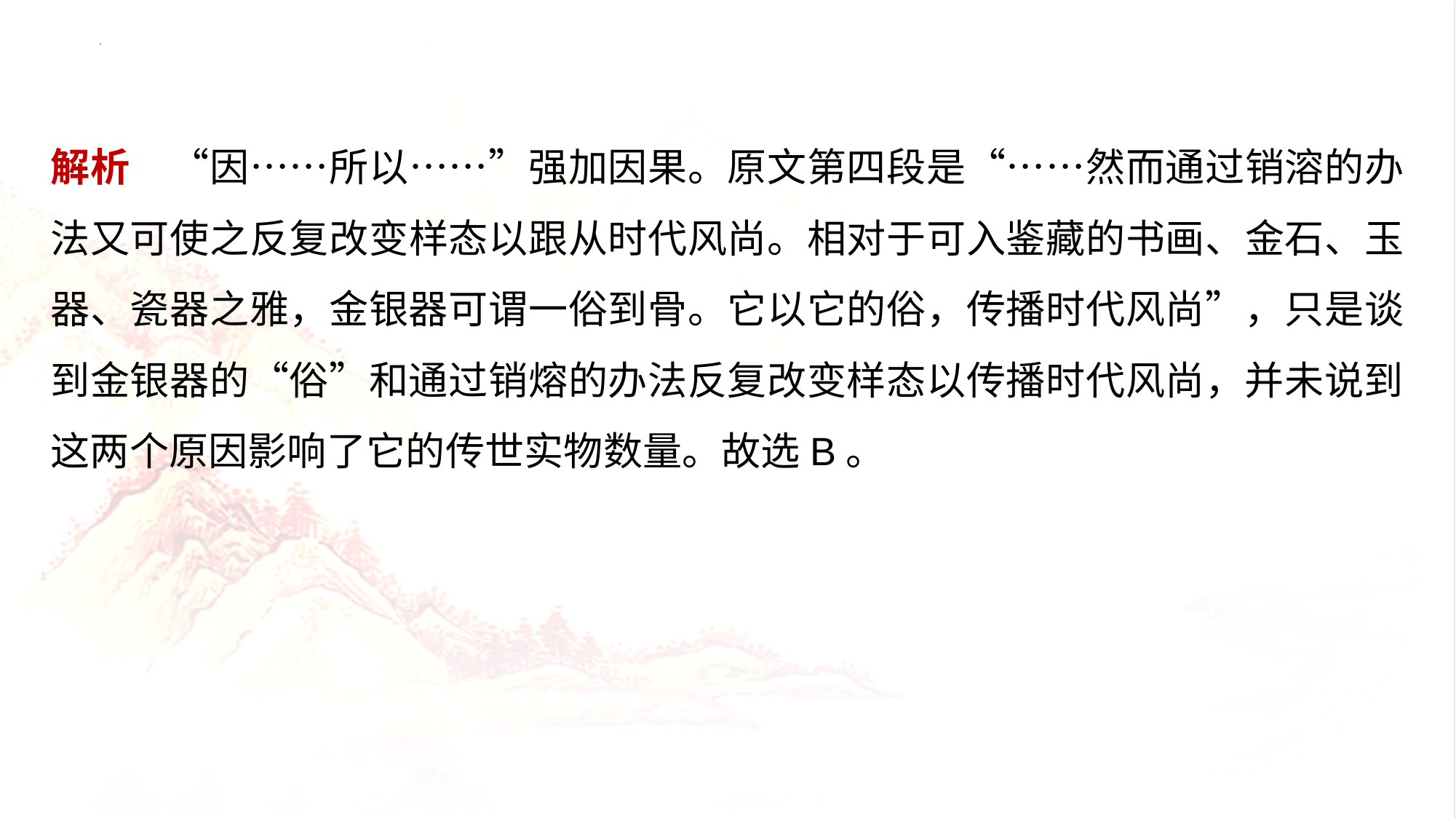

解析　“因……所以……”强加因果。原文第四段是“……然而通过销溶的办法又可使之反复改变样态以跟从时代风尚。相对于可入鉴藏的书画、金石、玉器、瓷器之雅，金银器可谓一俗到骨。它以它的俗，传播时代风尚”，只是谈到金银器的“俗”和通过销熔的办法反复改变样态以传播时代风尚，并未说到这两个原因影响了它的传世实物数量。故选B。